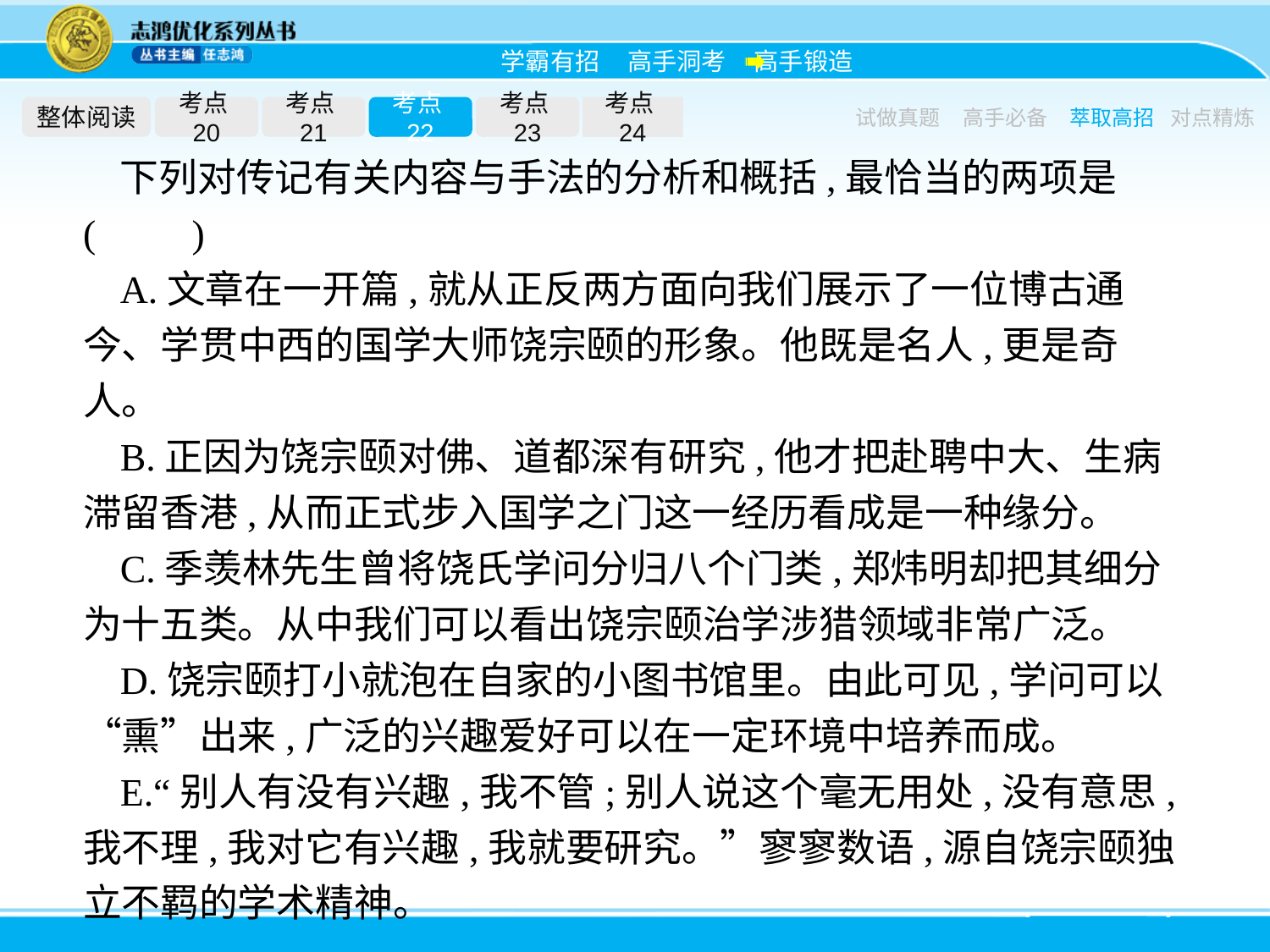

整体阅读
考点20
考点21
考点22
考点23
考点24
试做真题
高手必备
萃取高招
对点精炼
下列对传记有关内容与手法的分析和概括,最恰当的两项是(　　)
A.文章在一开篇,就从正反两方面向我们展示了一位博古通今、学贯中西的国学大师饶宗颐的形象。他既是名人,更是奇人。
B.正因为饶宗颐对佛、道都深有研究,他才把赴聘中大、生病滞留香港,从而正式步入国学之门这一经历看成是一种缘分。
C.季羡林先生曾将饶氏学问分归八个门类,郑炜明却把其细分为十五类。从中我们可以看出饶宗颐治学涉猎领域非常广泛。
D.饶宗颐打小就泡在自家的小图书馆里。由此可见,学问可以“熏”出来,广泛的兴趣爱好可以在一定环境中培养而成。
E.“别人有没有兴趣,我不管;别人说这个毫无用处,没有意思,我不理,我对它有兴趣,我就要研究。”寥寥数语,源自饶宗颐独立不羁的学术精神。